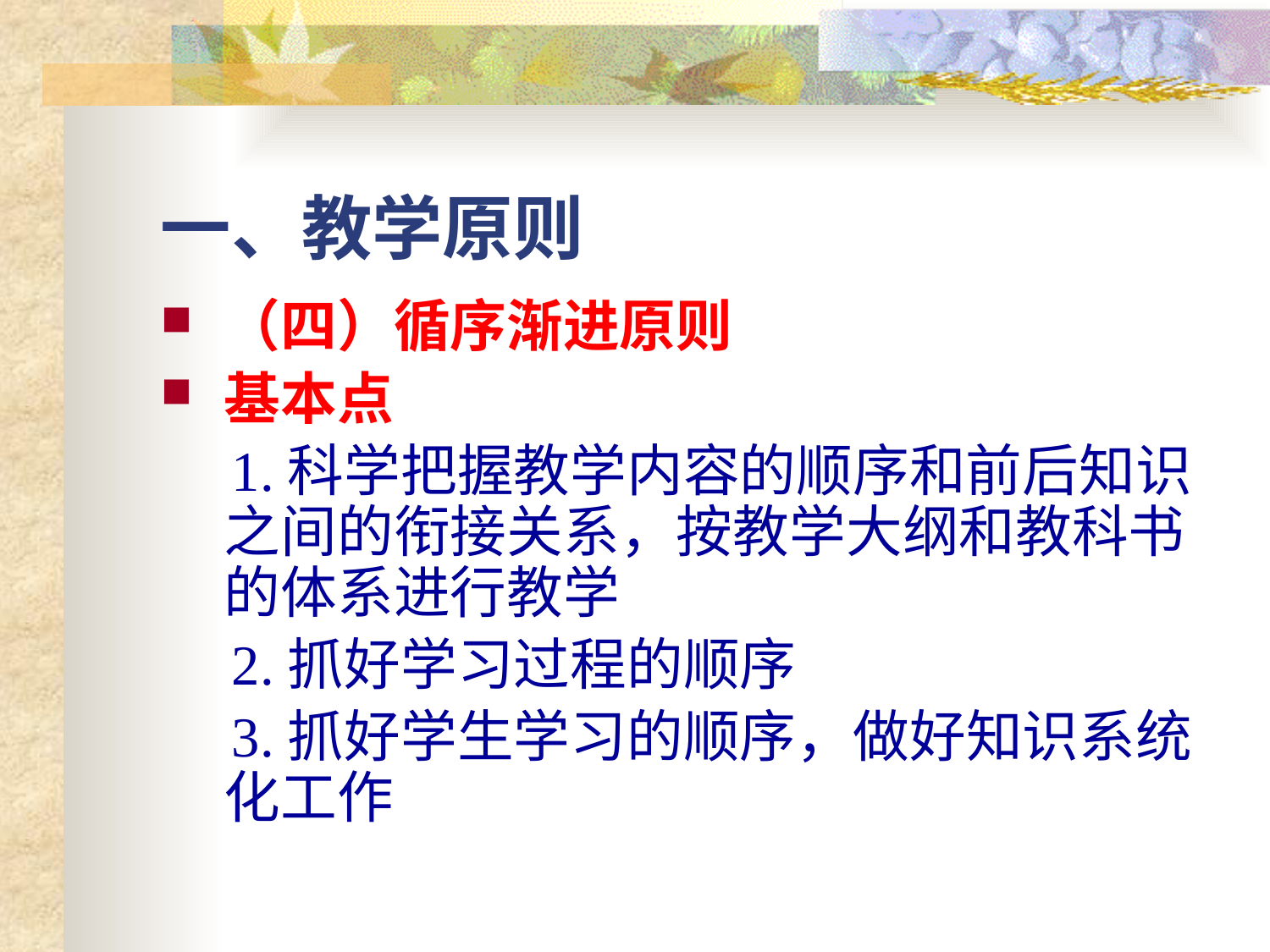

# 一、教学原则
（四）循序渐进原则
基本点
     1.科学把握教学内容的顺序和前后知识之间的衔接关系，按教学大纲和教科书的体系进行教学
     2.抓好学习过程的顺序
     3.抓好学生学习的顺序，做好知识系统化工作